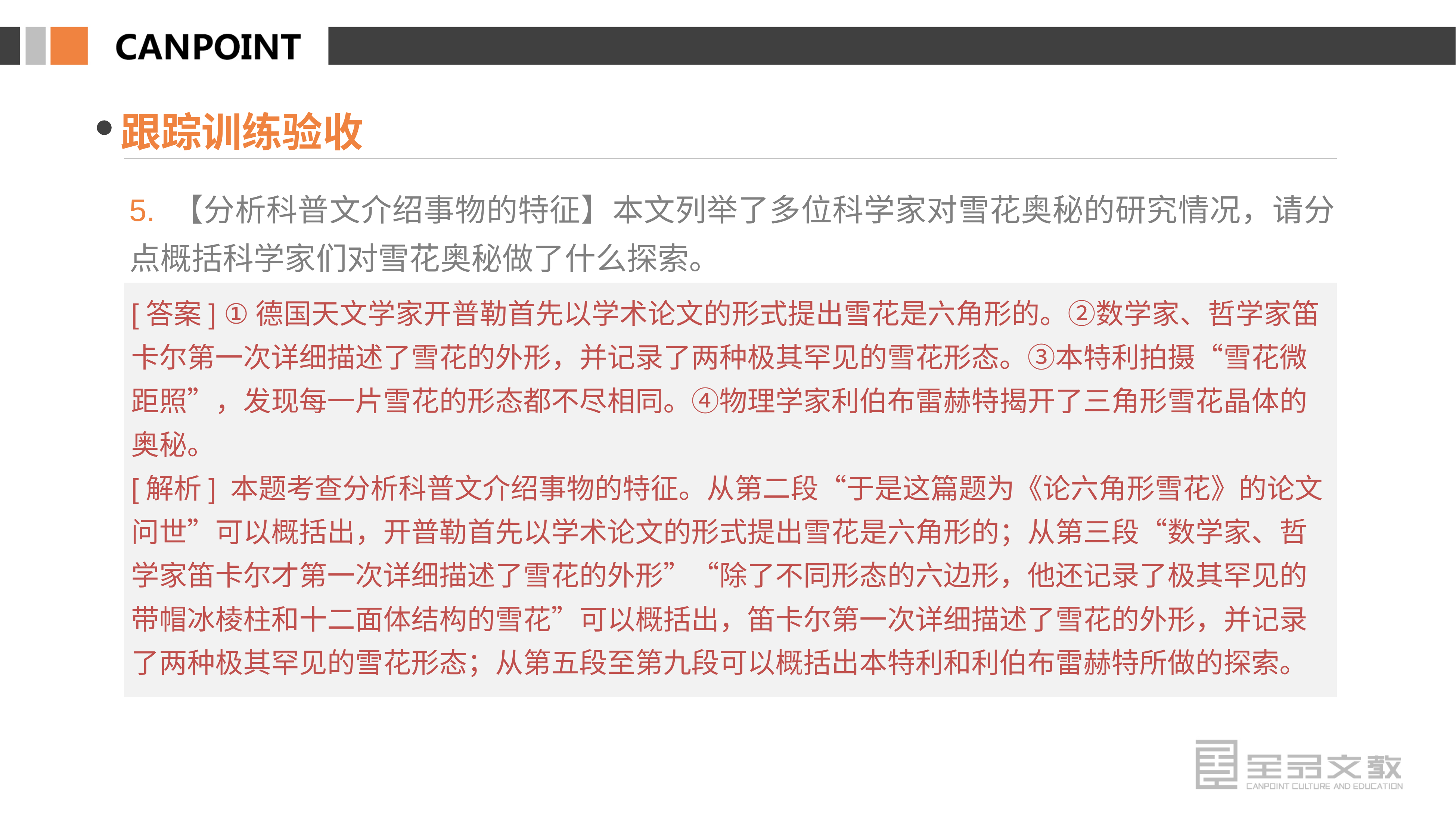

跟踪训练验收

5. 【分析科普文介绍事物的特征】本文列举了多位科学家对雪花奥秘的研究情况，请分点概括科学家们对雪花奥秘做了什么探索。

[答案] ①德国天文学家开普勒首先以学术论文的形式提出雪花是六角形的。②数学家、哲学家笛卡尔第一次详细描述了雪花的外形，并记录了两种极其罕见的雪花形态。③本特利拍摄“雪花微距照”，发现每一片雪花的形态都不尽相同。④物理学家利伯布雷赫特揭开了三角形雪花晶体的奥秘。
[解析] 本题考查分析科普文介绍事物的特征。从第二段“于是这篇题为《论六角形雪花》的论文问世”可以概括出，开普勒首先以学术论文的形式提出雪花是六角形的；从第三段“数学家、哲学家笛卡尔才第一次详细描述了雪花的外形”“除了不同形态的六边形，他还记录了极其罕见的带帽冰棱柱和十二面体结构的雪花”可以概括出，笛卡尔第一次详细描述了雪花的外形，并记录了两种极其罕见的雪花形态；从第五段至第九段可以概括出本特利和利伯布雷赫特所做的探索。